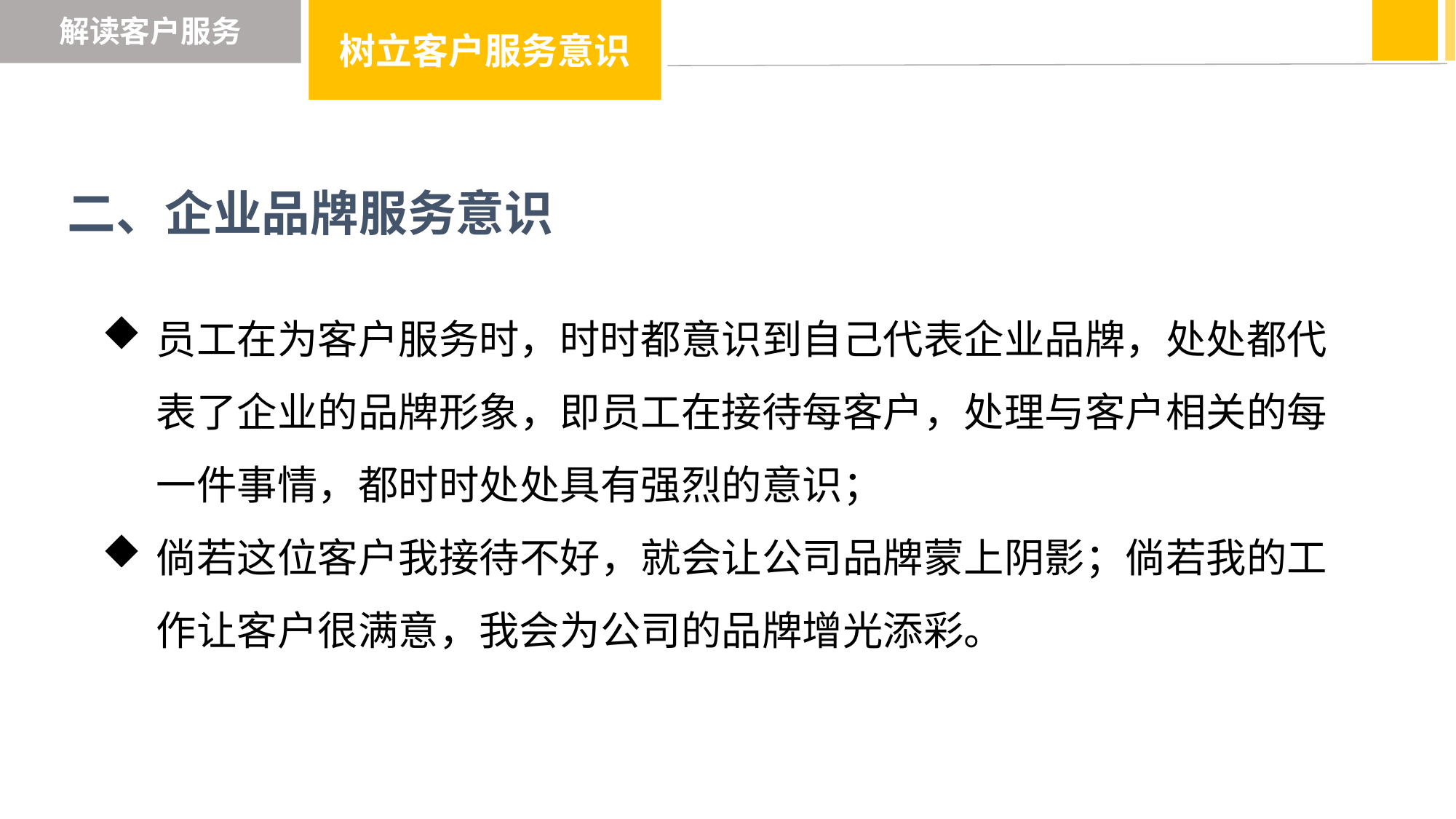

树立客户服务意识
解读客户服务

二、企业品牌服务意识
员工在为客户服务时，时时都意识到自己代表企业品牌，处处都代表了企业的品牌形象，即员工在接待每客户，处理与客户相关的每一件事情，都时时处处具有强烈的意识；
倘若这位客户我接待不好，就会让公司品牌蒙上阴影；倘若我的工作让客户很满意，我会为公司的品牌增光添彩。